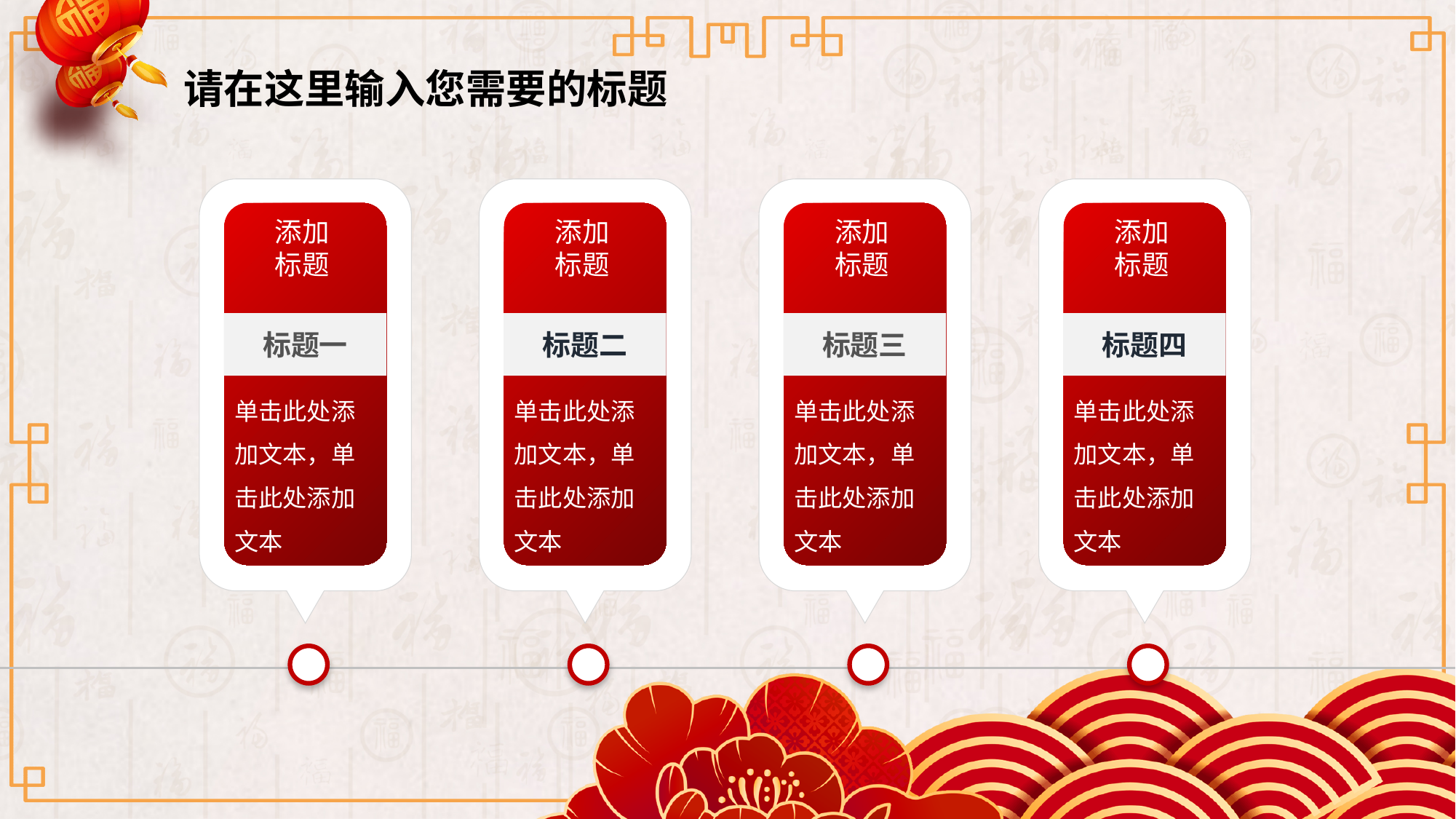

请在这里输入您需要的标题

添加
标题
标题一
单击此处添加文本，单击此处添加文本

添加
标题
标题二
单击此处添加文本，单击此处添加文本

添加
标题
标题三
单击此处添加文本，单击此处添加文本

添加
标题
标题四
单击此处添加文本，单击此处添加文本